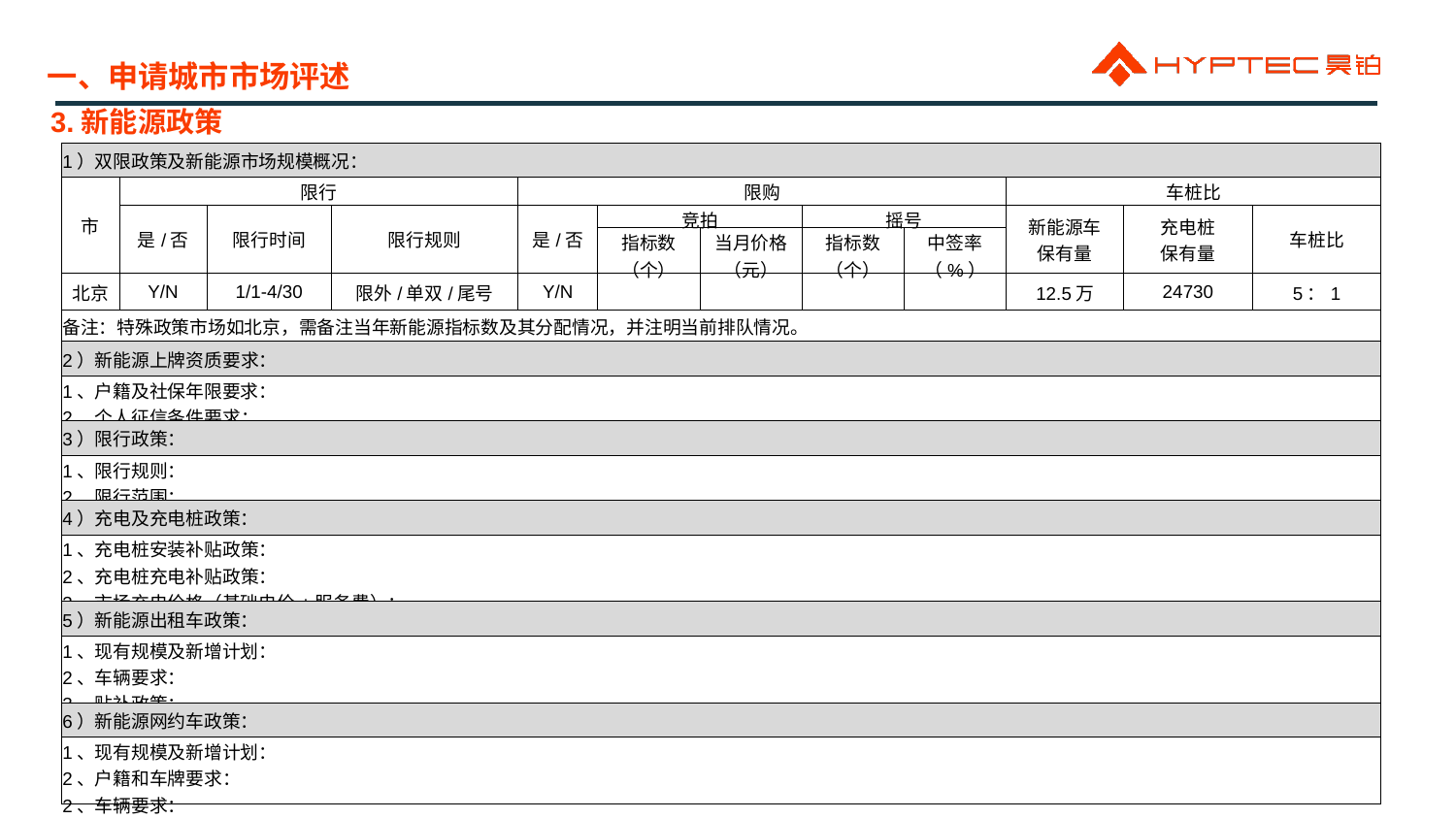

一、申请城市市场评述
3.新能源政策
| 1）双限政策及新能源市场规模概况： |  |  |  |  |  |  |  |  |  |  |  |
| --- | --- | --- | --- | --- | --- | --- | --- | --- | --- | --- | --- |
| 市 | 限行 |  |  | 限购 |  |  |  |  | 车桩比 |  |  |
|  | 是/否 | 限行时间 | 限行规则 | 是/否 | 竞拍 |  | 摇号 |  | 新能源车 保有量 | 充电桩 保有量 | 车桩比 |
|  |  |  |  |  | 指标数 （个） | 当月价格 （元） | 指标数 （个） | 中签率 （%） |  |  |  |
| 北京 | Y/N | 1/1-4/30 | 限外/单双/尾号 | Y/N |  |  |  |  | 12.5万 | 24730 | 5：1 |
| 备注：特殊政策市场如北京，需备注当年新能源指标数及其分配情况，并注明当前排队情况。 |  |  |  |  |  |  |  |  |  |  |  |
| 2）新能源上牌资质要求： |  |  |  |  |  |  |  |  |  |  |  |
| 1、户籍及社保年限要求： 2、个人征信条件要求： |  |  |  |  |  |  |  |  |  |  |  |
| 3）限行政策： |  |  |  |  |  |  |  |  |  |  |  |
| 1、限行规则： 2、限行范围： |  |  |  |  |  |  |  |  |  |  |  |
| 4）充电及充电桩政策： |  |  |  |  |  |  |  |  |  |  |  |
| 1、充电桩安装补贴政策： 2、充电桩充电补贴政策： 3、市场充电价格（基础电价+服务费）： |  |  |  |  |  |  |  |  |  |  |  |
| 5）新能源出租车政策： |  |  |  |  |  |  |  |  |  |  |  |
| 1、现有规模及新增计划： 2、车辆要求： 3、贴补政策： |  |  |  |  |  |  |  |  |  |  |  |
| 6）新能源网约车政策： |  |  |  |  |  |  |  |  |  |  |  |
| 1、现有规模及新增计划： 2、户籍和车牌要求： 2、车辆要求： |  |  |  |  |  |  |  |  |  |  |  |